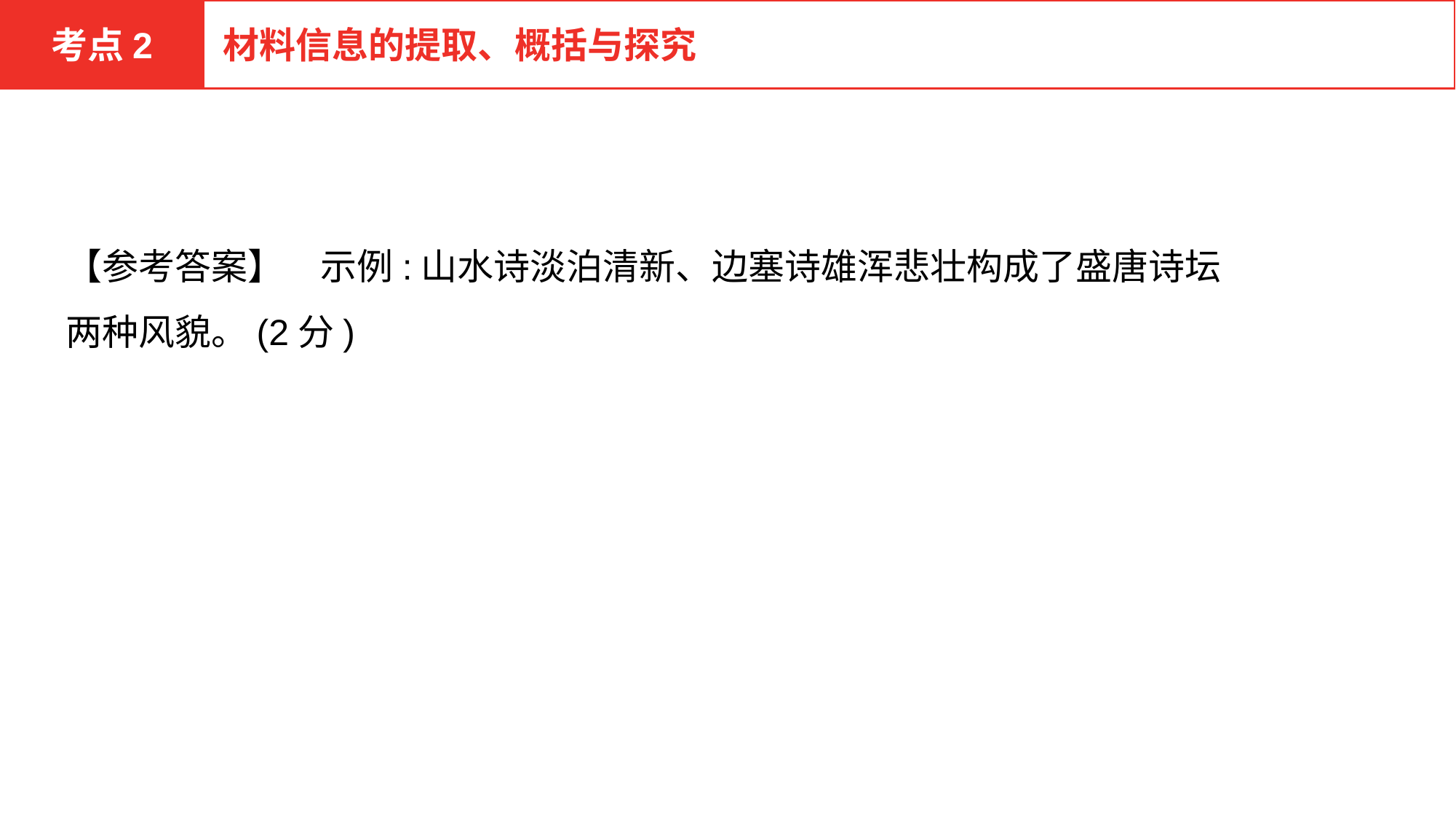

考点2
材料信息的提取、概括与探究
【参考答案】　示例:山水诗淡泊清新、边塞诗雄浑悲壮构成了盛唐诗坛两种风貌。(2分)